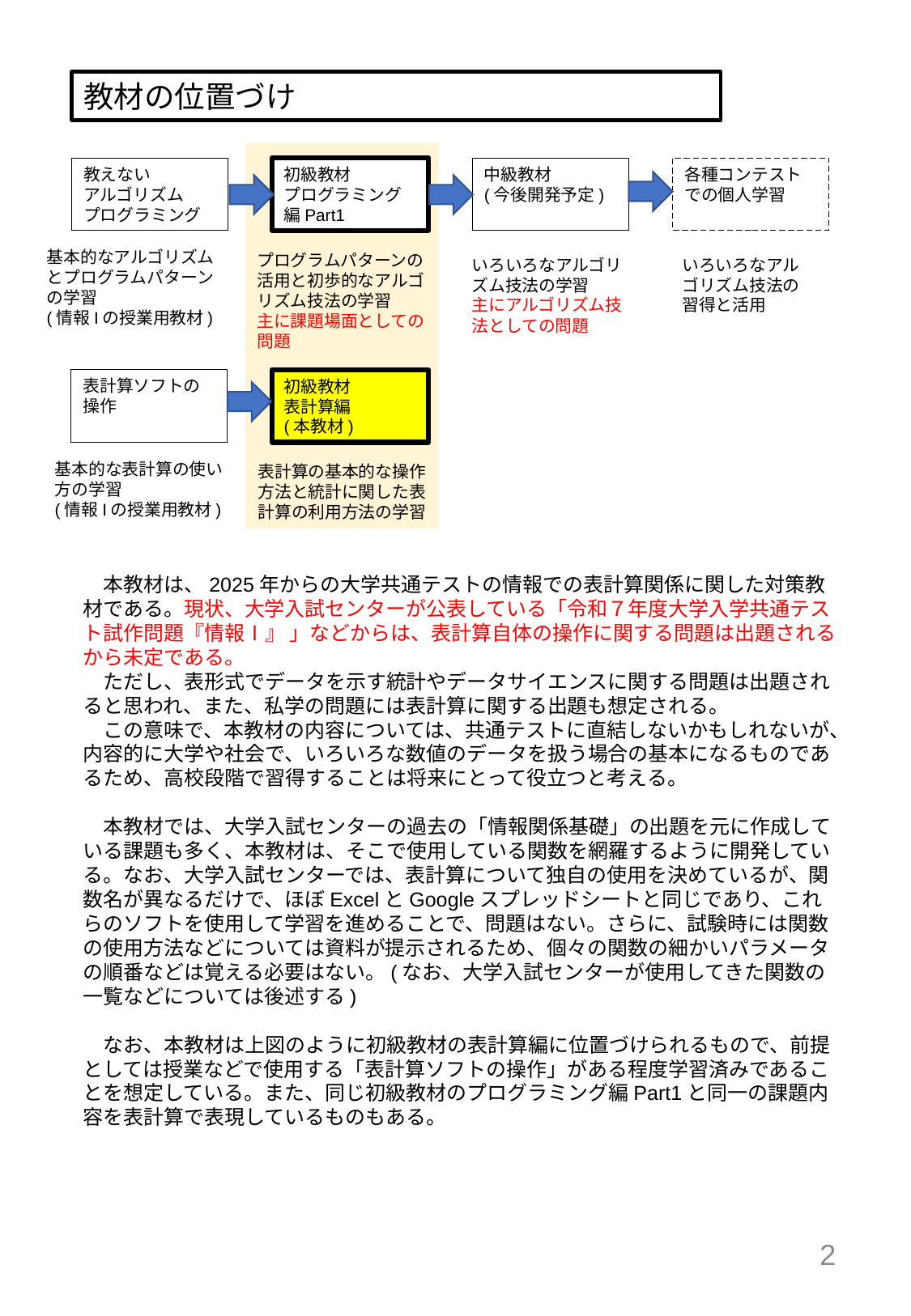

教材の位置づけ

教えない
アルゴリズム
プログラミング
初級教材
プログラミング編Part1
中級教材
(今後開発予定)

各種コンテスト
での個人学習

基本的なアルゴリズムとプログラムパターンの学習
(情報Iの授業用教材)
プログラムパターンの活用と初歩的なアルゴリズム技法の学習
主に課題場面としての問題
いろいろなアルゴリズム技法の習得と活用
いろいろなアルゴリズム技法の学習
主にアルゴリズム技法としての問題
表計算ソフトの操作
初級教材
表計算編
(本教材)

基本的な表計算の使い方の学習
(情報Iの授業用教材)
表計算の基本的な操作方法と統計に関した表計算の利用方法の学習
　本教材は、2025年からの大学共通テストの情報での表計算関係に関した対策教材である。現状、大学入試センターが公表している「令和７年度大学入学共通テスト試作問題『情報Ⅰ』 」などからは、表計算自体の操作に関する問題は出題されるから未定である。
　ただし、表形式でデータを示す統計やデータサイエンスに関する問題は出題されると思われ、また、私学の問題には表計算に関する出題も想定される。
　この意味で、本教材の内容については、共通テストに直結しないかもしれないが、内容的に大学や社会で、いろいろな数値のデータを扱う場合の基本になるものであるため、高校段階で習得することは将来にとって役立つと考える。

　本教材では、大学入試センターの過去の「情報関係基礎」の出題を元に作成している課題も多く、本教材は、そこで使用している関数を網羅するように開発している。なお、大学入試センターでは、表計算について独自の使用を決めているが、関数名が異なるだけで、ほぼExcelとGoogleスプレッドシートと同じであり、これらのソフトを使用して学習を進めることで、問題はない。さらに、試験時には関数の使用方法などについては資料が提示されるため、個々の関数の細かいパラメータの順番などは覚える必要はない。(なお、大学入試センターが使用してきた関数の一覧などについては後述する)

　なお、本教材は上図のように初級教材の表計算編に位置づけられるもので、前提としては授業などで使用する「表計算ソフトの操作」がある程度学習済みであることを想定している。また、同じ初級教材のプログラミング編Part1と同一の課題内容を表計算で表現しているものもある。
2